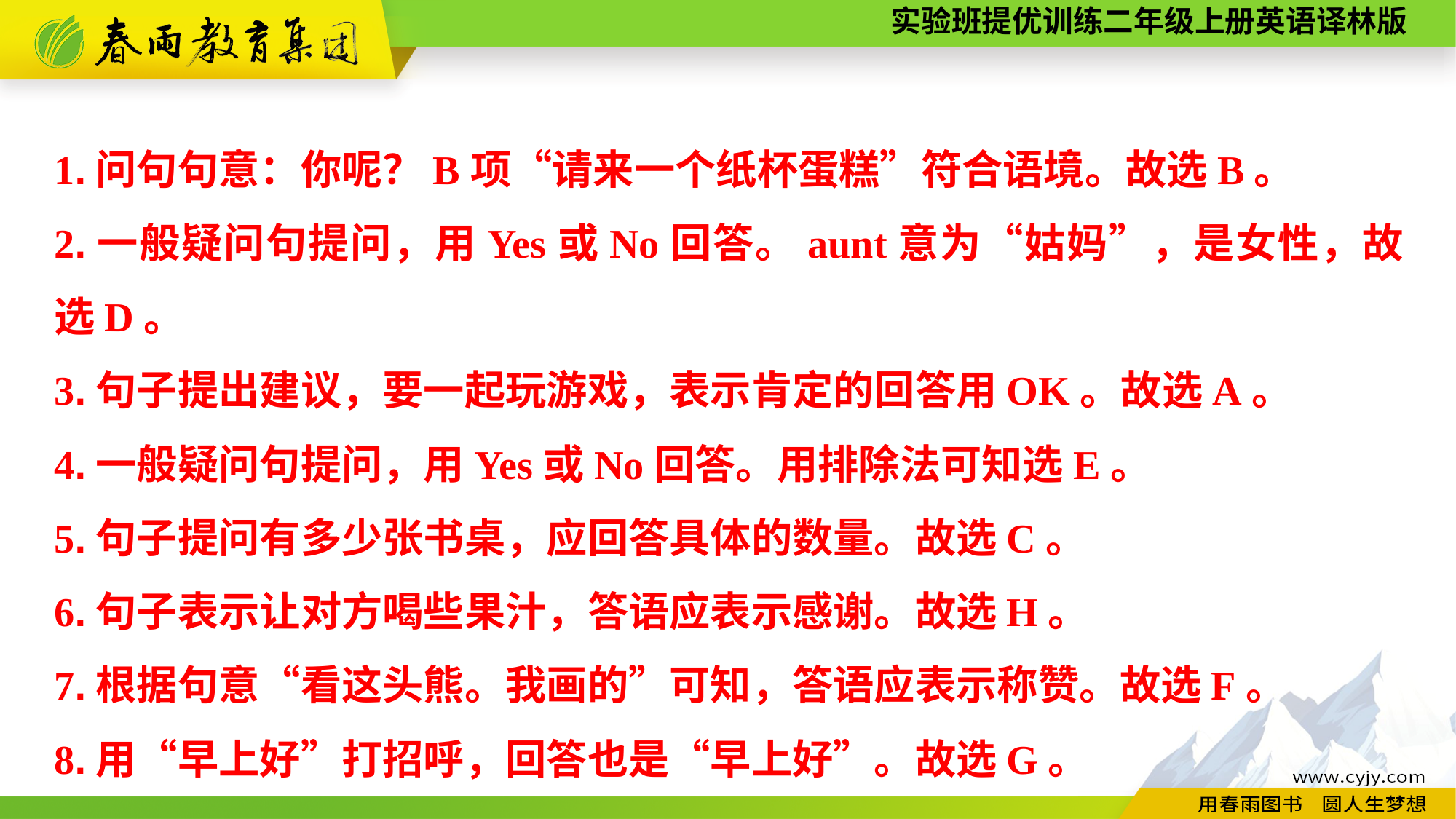

1.问句句意：你呢？B项“请来一个纸杯蛋糕”符合语境。故选B。
2.一般疑问句提问，用Yes或No回答。aunt意为“姑妈”，是女性，故选D。
3.句子提出建议，要一起玩游戏，表示肯定的回答用OK。故选A。
4.一般疑问句提问，用Yes或No回答。用排除法可知选E。
5.句子提问有多少张书桌，应回答具体的数量。故选C。
6.句子表示让对方喝些果汁，答语应表示感谢。故选H。
7.根据句意“看这头熊。我画的”可知，答语应表示称赞。故选F。
8.用“早上好”打招呼，回答也是“早上好”。故选G。